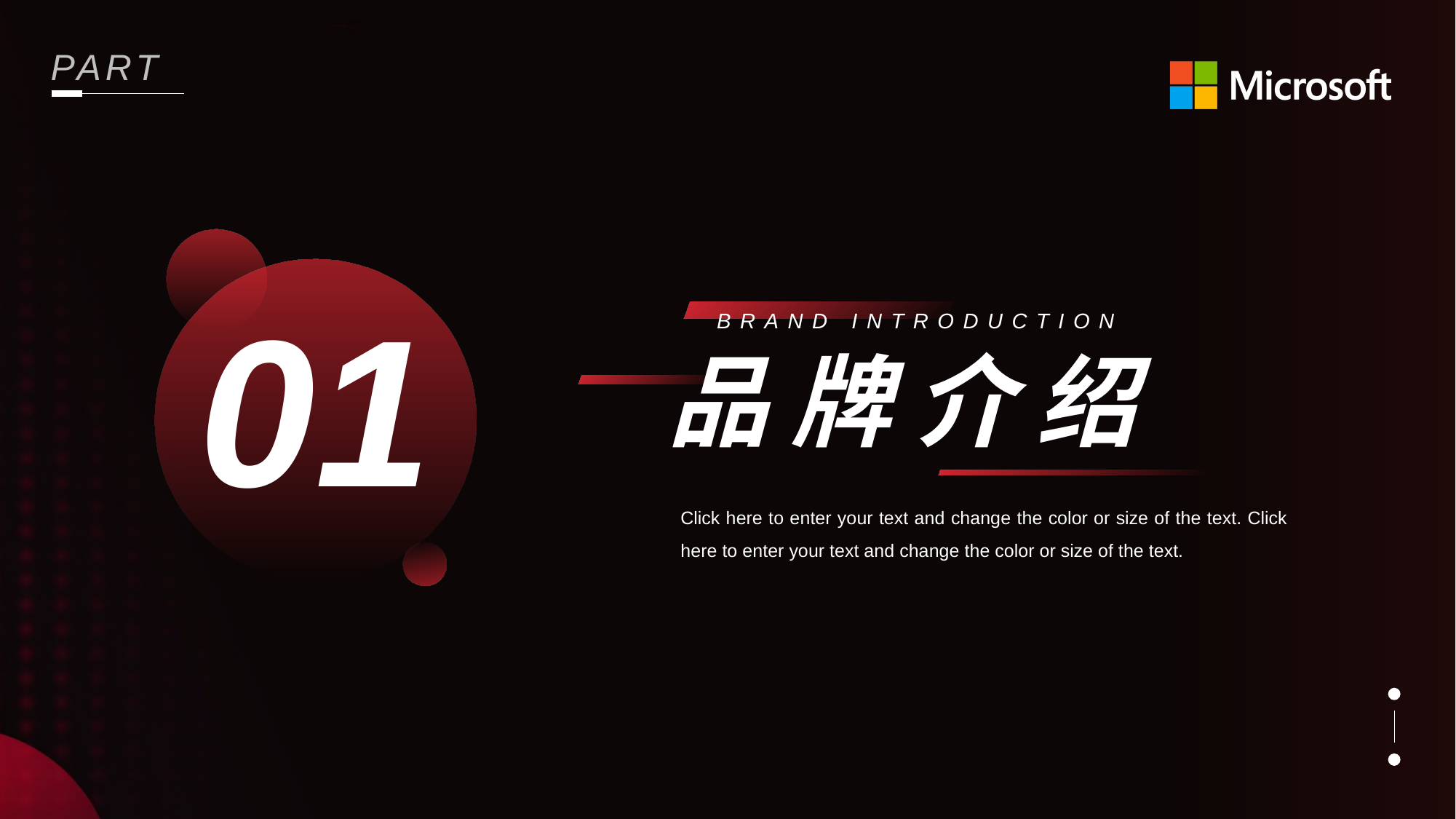

01
BRAND INTRODUCTION
品牌介绍
Click here to enter your text and change the color or size of the text. Click here to enter your text and change the color or size of the text.